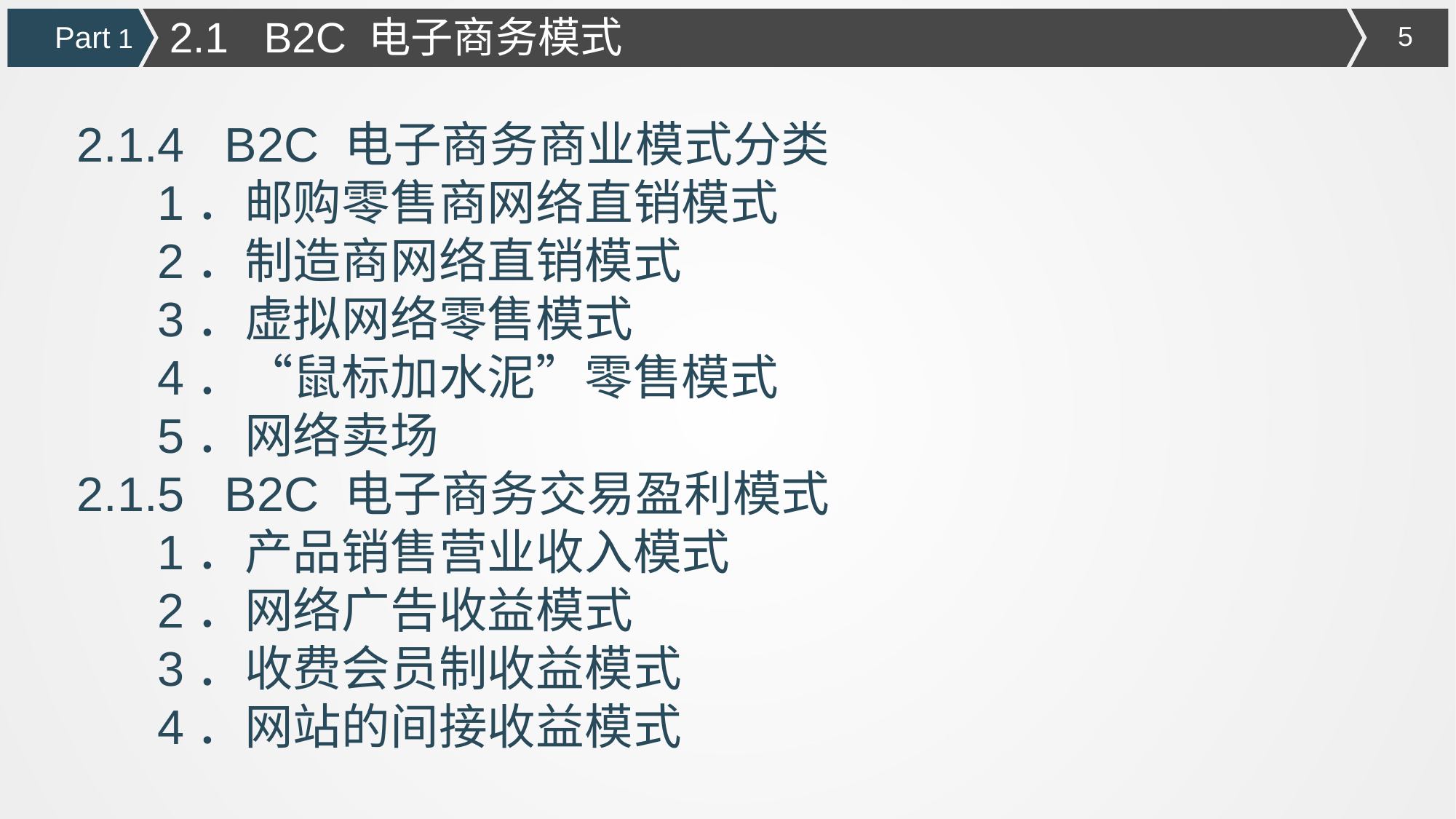

2.1   B2C 电子商务模式
Part 1
2.1.4   B2C 电子商务商业模式分类
      1．邮购零售商网络直销模式
      2．制造商网络直销模式
      3．虚拟网络零售模式
      4．“鼠标加水泥”零售模式
      5．网络卖场
2.1.5   B2C 电子商务交易盈利模式
      1．产品销售营业收入模式
      2．网络广告收益模式
      3．收费会员制收益模式
      4．网站的间接收益模式